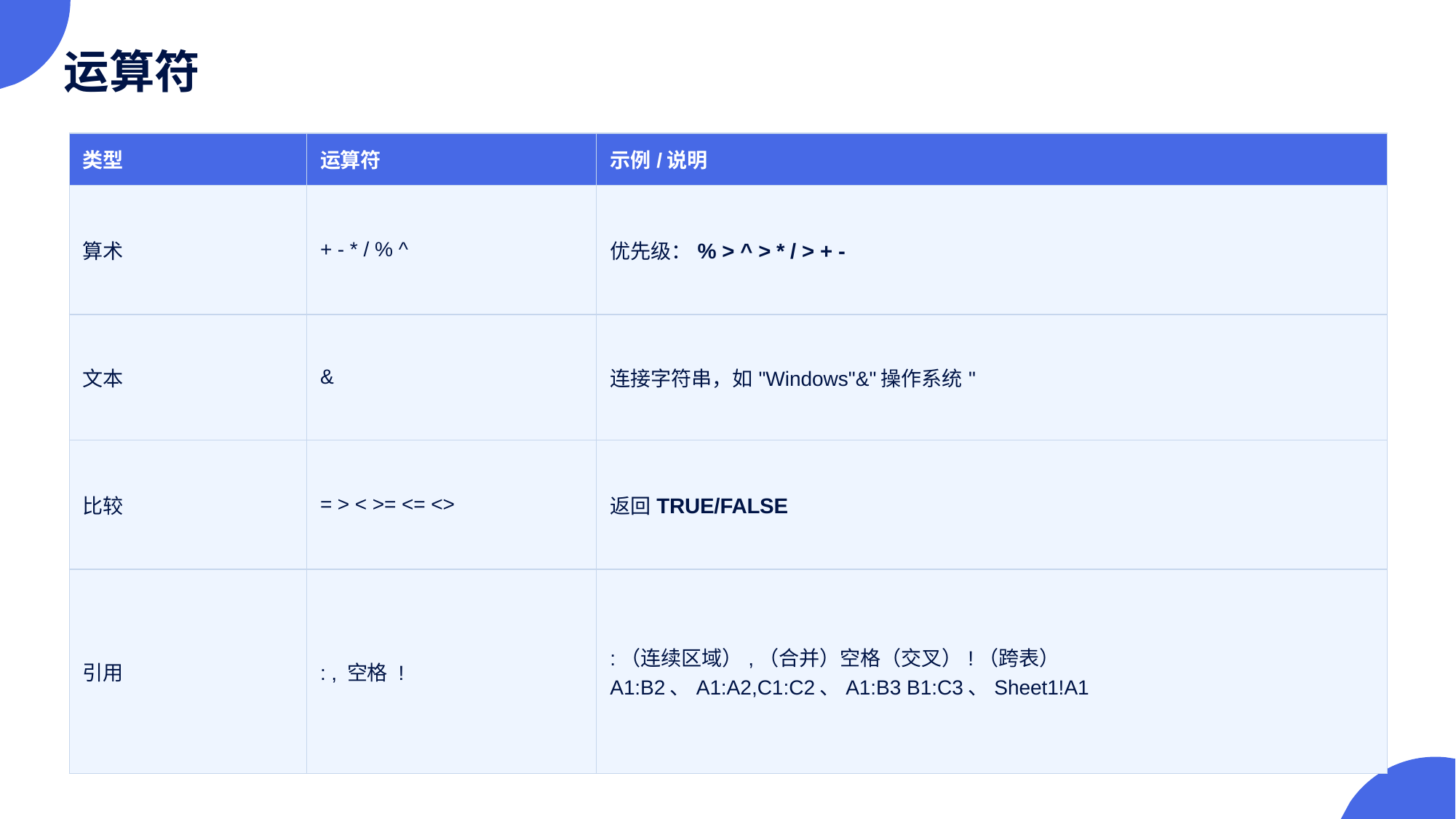

运算符
| 类型 | 运算符 | 示例/说明 |
| --- | --- | --- |
| 算术 | + - \* / % ^ | 优先级：% > ^ > \* / > + - |
| 文本 | & | 连接字符串，如"Windows"&"操作系统" |
| 比较 | = > < >= <= <> | 返回TRUE/FALSE |
| 引用 | : , 空格 ! | :（连续区域）,（合并）空格（交叉）!（跨表） A1:B2、A1:A2,C1:C2、A1:B3 B1:C3、Sheet1!A1 |